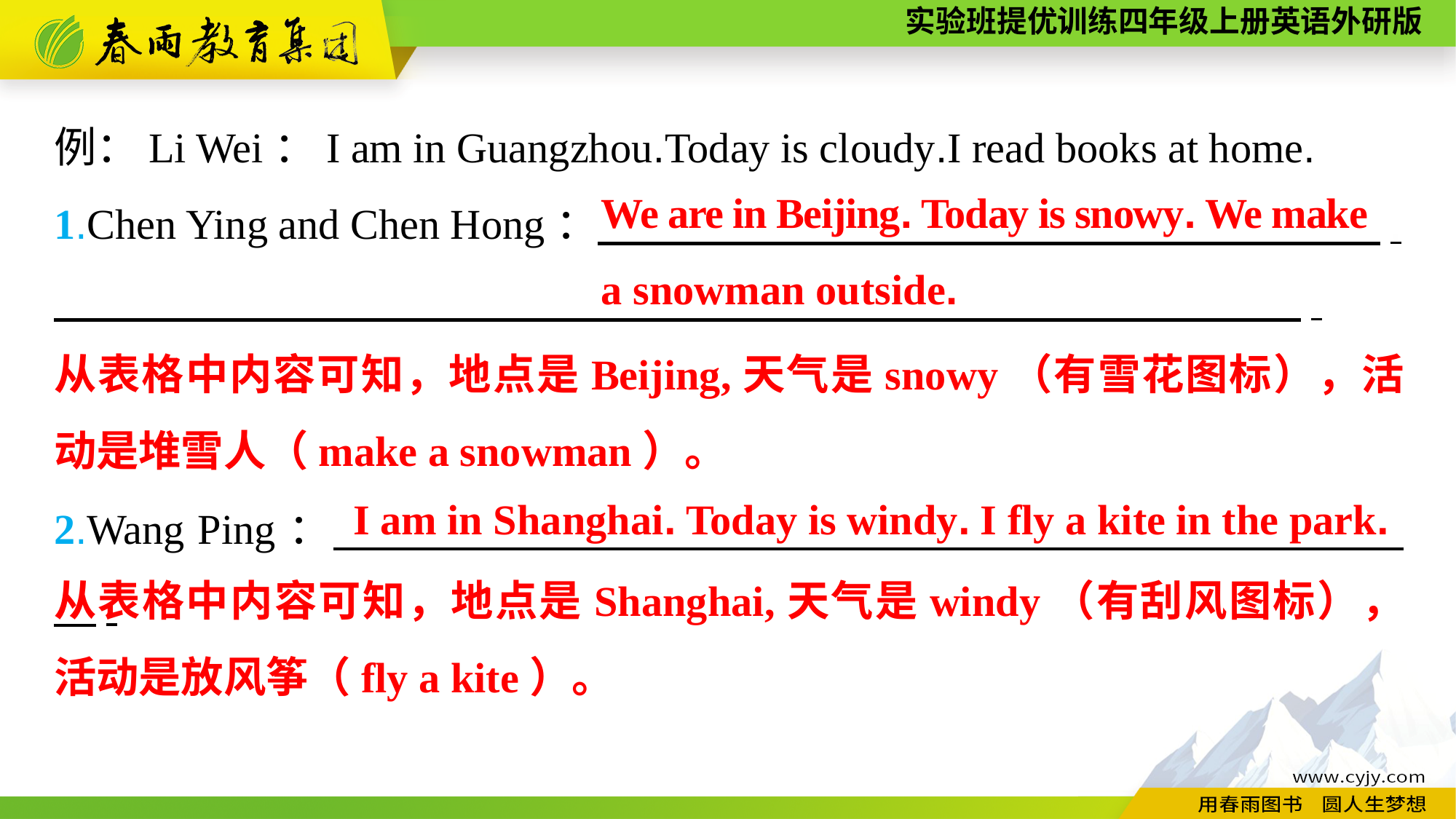

例：Li Wei：I am in Guangzhou.Today is cloudy.I read books at home.
1.Chen Ying and Chen Hong：　　　　　　　　　　　　　  　　　　　.
　　　　　　　　　　　　                                                                              .

2.Wang Ping：　　　　　　　　　　　　　　　　　　　　　　　　　.
We are in Beijing. Today is snowy. We make
a snowman outside.
从表格中内容可知，地点是Beijing,天气是snowy（有雪花图标），活动是堆雪人（make a snowman）。
I am in Shanghai. Today is windy. I fly a kite in the park.
从表格中内容可知，地点是Shanghai,天气是windy（有刮风图标），活动是放风筝（fly a kite）。